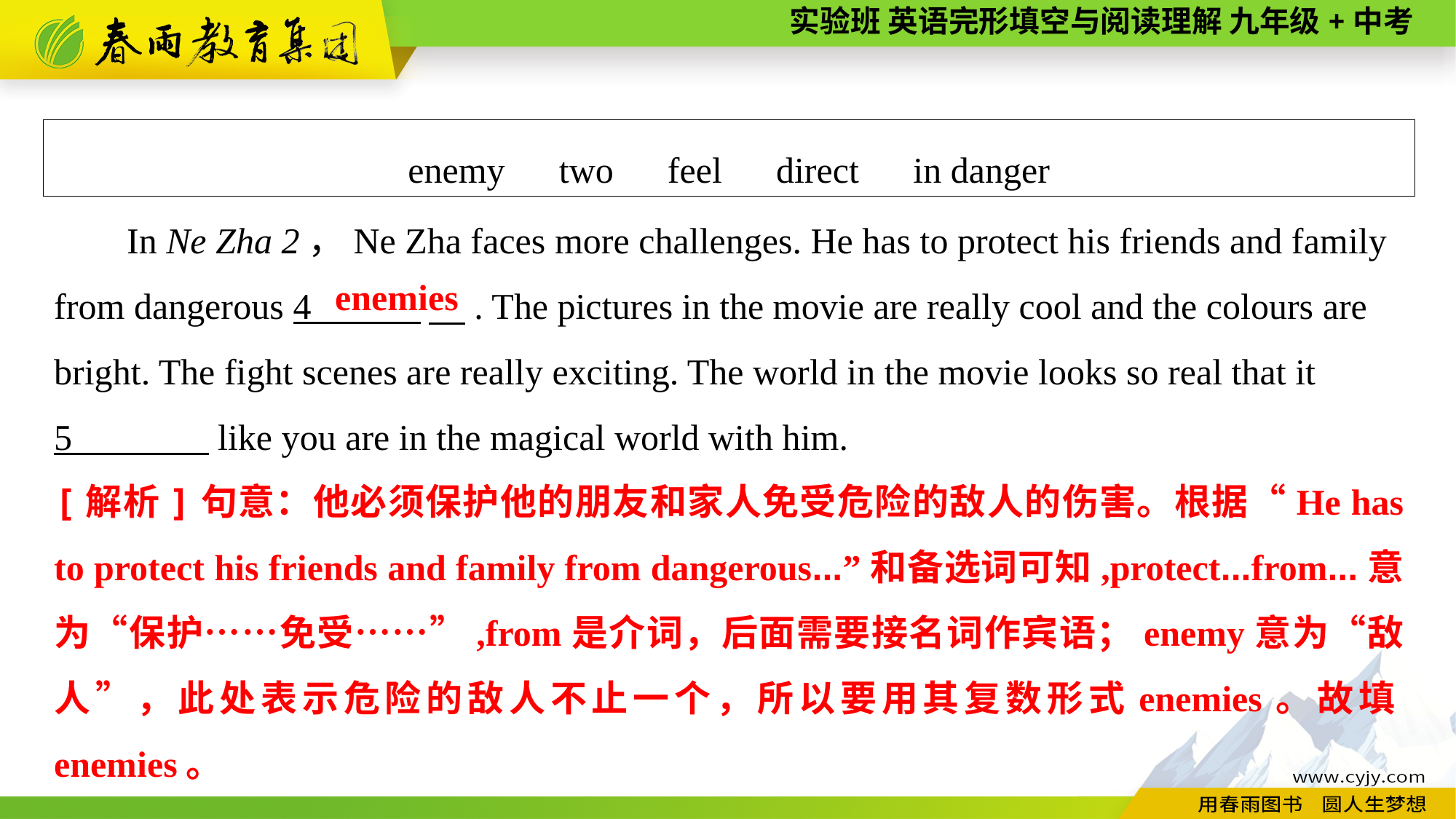

enemy　two　feel　direct　in danger
In Ne Zha 2，Ne Zha faces more challenges. He has to protect his friends and family from dangerous 4            　. The pictures in the movie are really cool and the colours are bright. The fight scenes are really exciting. The world in the movie looks so real that it
5                like you are in the magical world with him.
enemies
[解析]句意：他必须保护他的朋友和家人免受危险的敌人的伤害。根据“He has to protect his friends and family from dangerous...”和备选词可知,protect...from...意为“保护……免受……”,from是介词，后面需要接名词作宾语；enemy意为“敌人”，此处表示危险的敌人不止一个，所以要用其复数形式enemies。故填enemies。